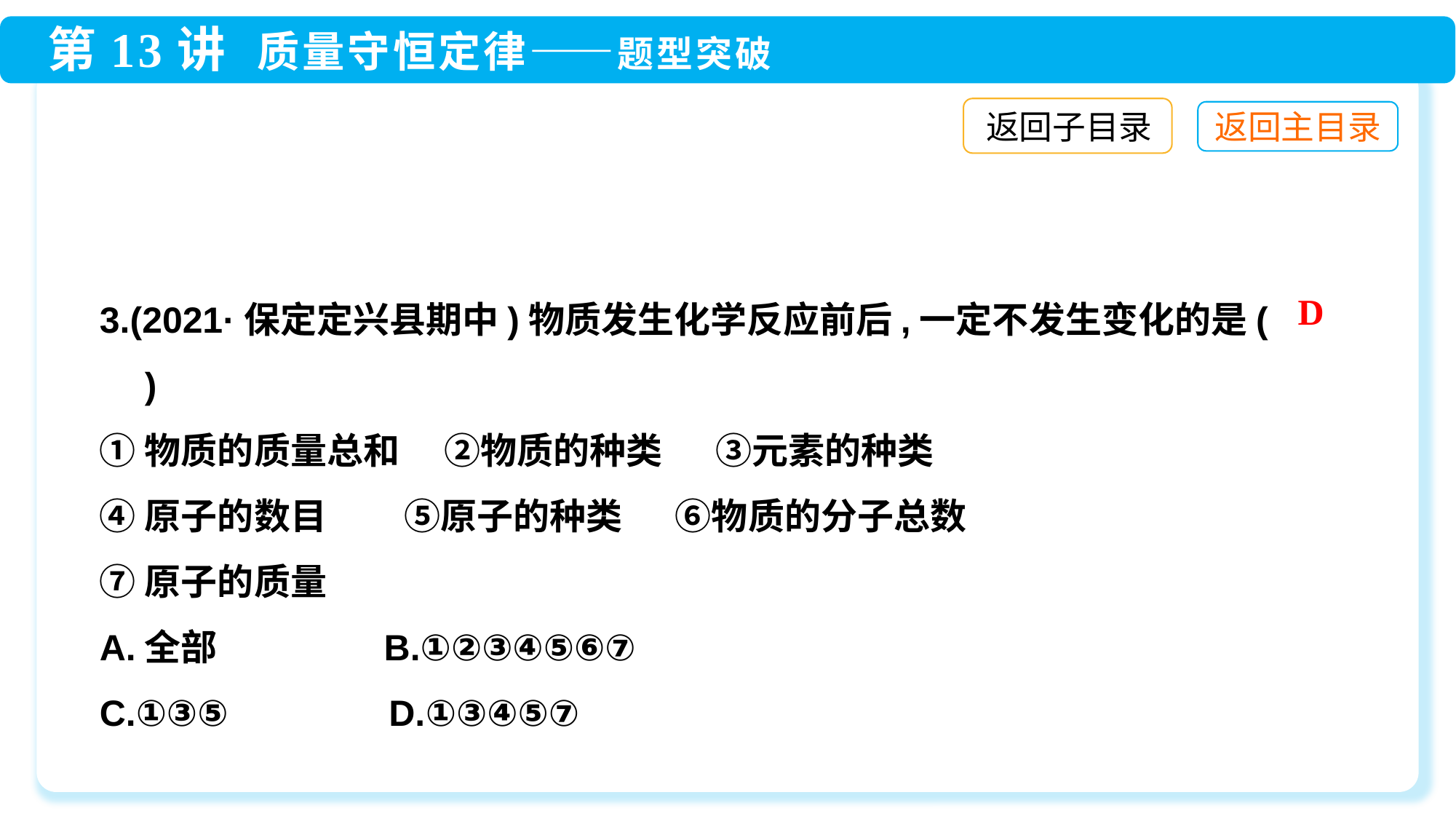

返回子目录
3.(2021·保定定兴县期中)物质发生化学反应前后,一定不发生变化的是(　　)
①物质的质量总和　 ②物质的种类  　③元素的种类
④原子的数目　     ⑤原子的种类　  ⑥物质的分子总数
⑦原子的质量
A.全部	       B.①②③④⑤⑥⑦
C.①③⑤	       D.①③④⑤⑦
D